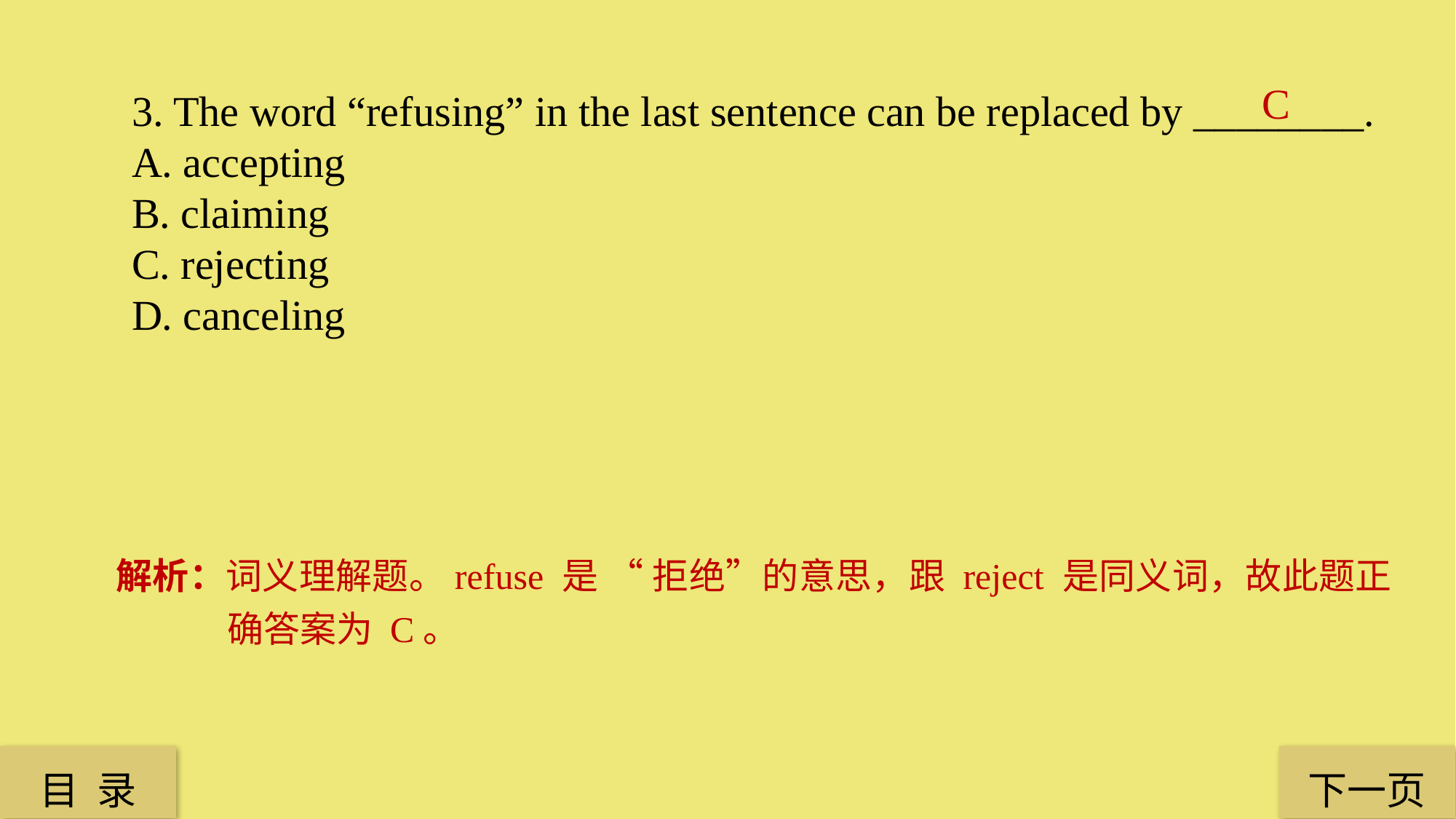

C
3. The word “refusing” in the last sentence can be replaced by ________.
A. accepting
B. claiming
C. rejecting
D. canceling
解析：词义理解题。refuse 是 “ 拒绝”的意思，跟 reject 是同义词，故此题正确答案为 C。